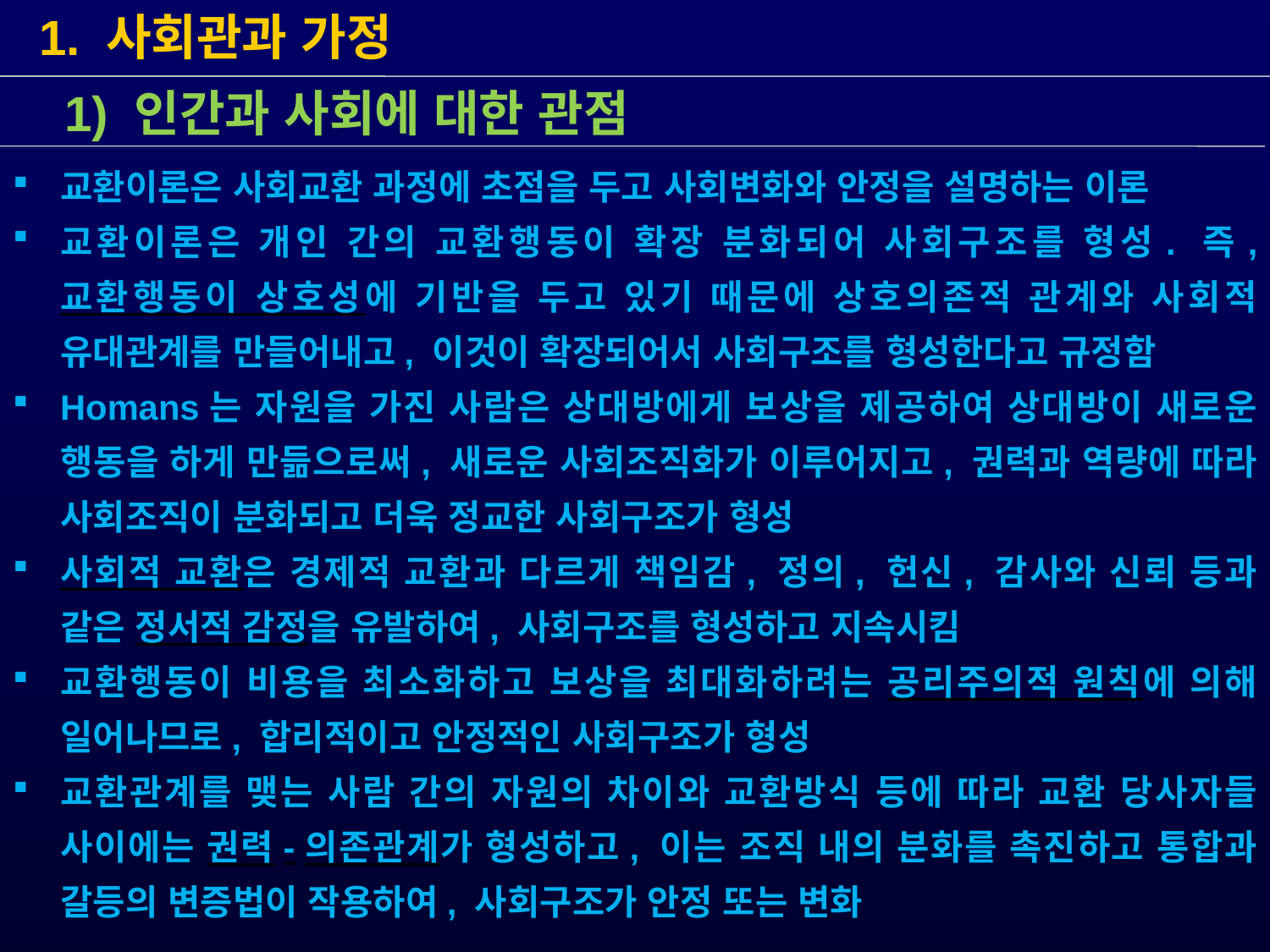

1. 사회관과 가정

  1) 인간과 사회에 대한 관점

교환이론은 사회교환 과정에 초점을 두고 사회변화와 안정을 설명하는 이론
교환이론은 개인 간의 교환행동이 확장 분화되어 사회구조를 형성. 즉, 교환행동이 상호성에 기반을 두고 있기 때문에 상호의존적 관계와 사회적 유대관계를 만들어내고, 이것이 확장되어서 사회구조를 형성한다고 규정함
Homans는 자원을 가진 사람은 상대방에게 보상을 제공하여 상대방이 새로운 행동을 하게 만듦으로써, 새로운 사회조직화가 이루어지고, 권력과 역량에 따라 사회조직이 분화되고 더욱 정교한 사회구조가 형성
사회적 교환은 경제적 교환과 다르게 책임감, 정의, 헌신, 감사와 신뢰 등과 같은 정서적 감정을 유발하여, 사회구조를 형성하고 지속시킴
교환행동이 비용을 최소화하고 보상을 최대화하려는 공리주의적 원칙에 의해 일어나므로, 합리적이고 안정적인 사회구조가 형성
교환관계를 맺는 사람 간의 자원의 차이와 교환방식 등에 따라 교환 당사자들 사이에는 권력-의존관계가 형성하고, 이는 조직 내의 분화를 촉진하고 통합과 갈등의 변증법이 작용하여, 사회구조가 안정 또는 변화